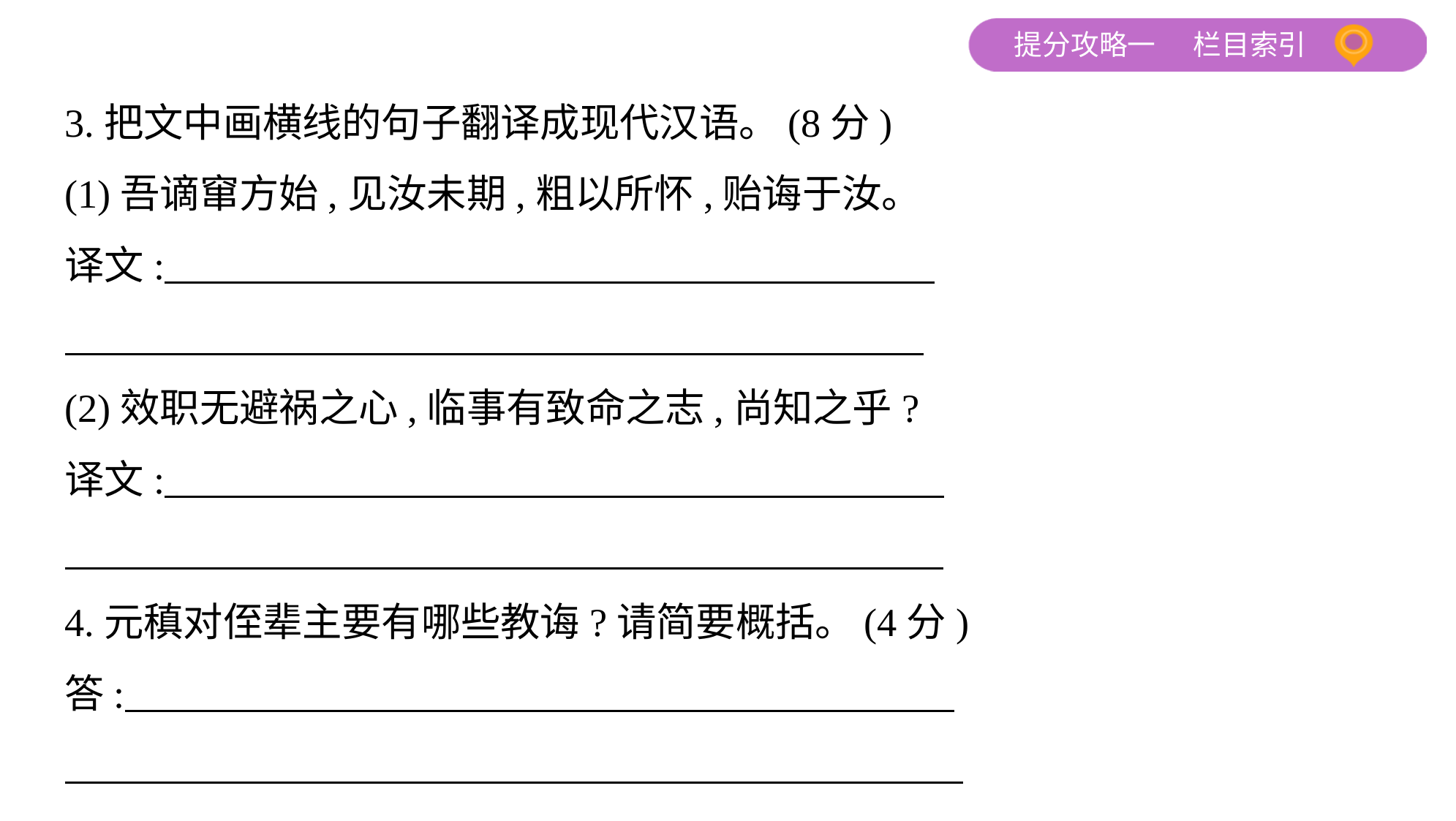

3.把文中画横线的句子翻译成现代汉语。(8分)
(1)吾谪窜方始,见汝未期,粗以所怀,贻诲于汝。
译文:

(2)效职无避祸之心,临事有致命之志,尚知之乎?
译文:

4.元稹对侄辈主要有哪些教诲?请简要概括。(4分)
答: